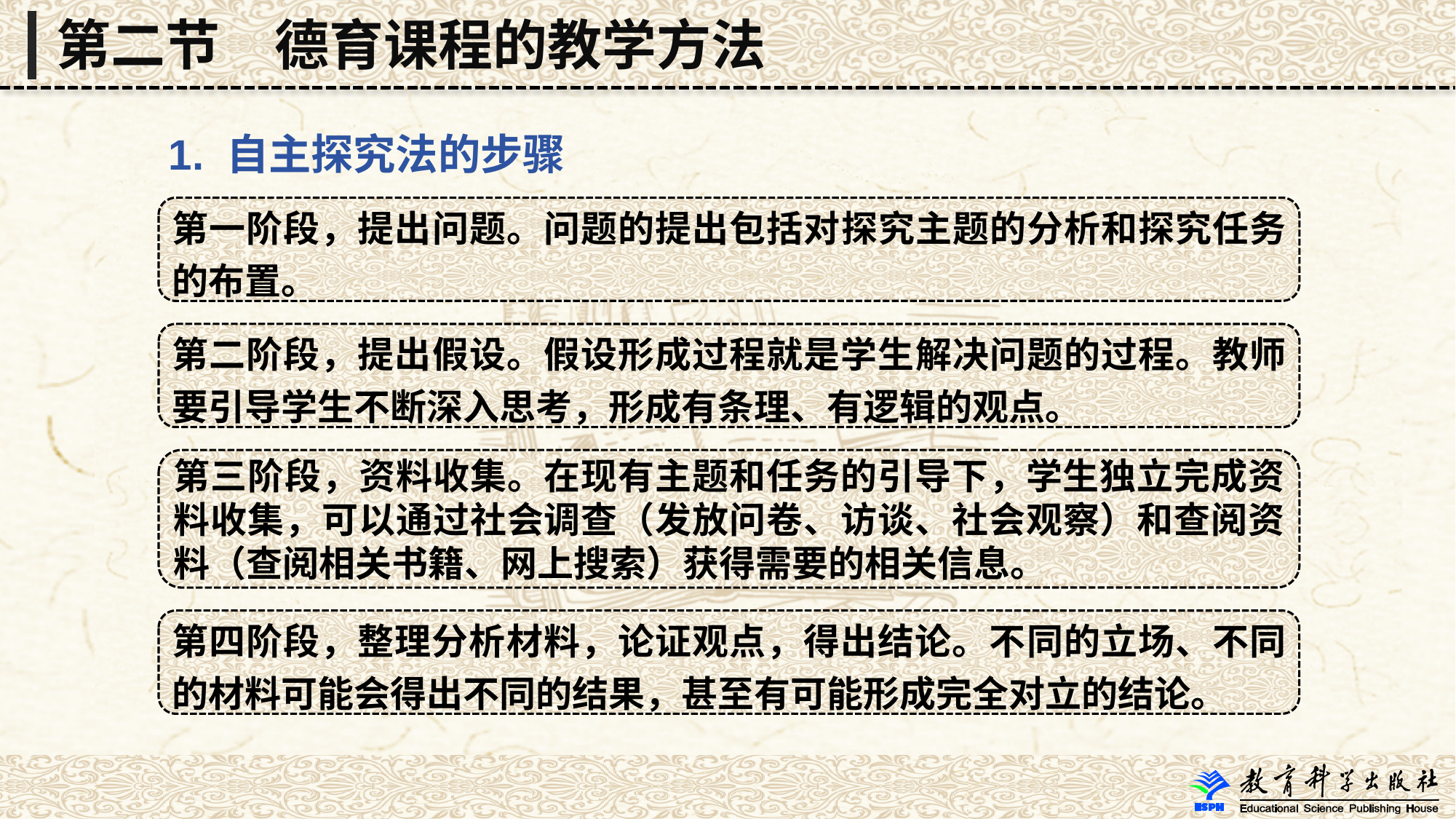

第二节　德育课程的教学方法
      1. 自主探究法的步骤

第一阶段，提出问题。问题的提出包括对探究主题的分析和探究任务的布置。
第二阶段，提出假设。假设形成过程就是学生解决问题的过程。教师要引导学生不断深入思考，形成有条理、有逻辑的观点。
第三阶段，资料收集。在现有主题和任务的引导下，学生独立完成资料收集，可以通过社会调查（发放问卷、访谈、社会观察）和查阅资料（查阅相关书籍、网上搜索）获得需要的相关信息。
第四阶段，整理分析材料，论证观点，得出结论。不同的立场、不同的材料可能会得出不同的结果，甚至有可能形成完全对立的结论。